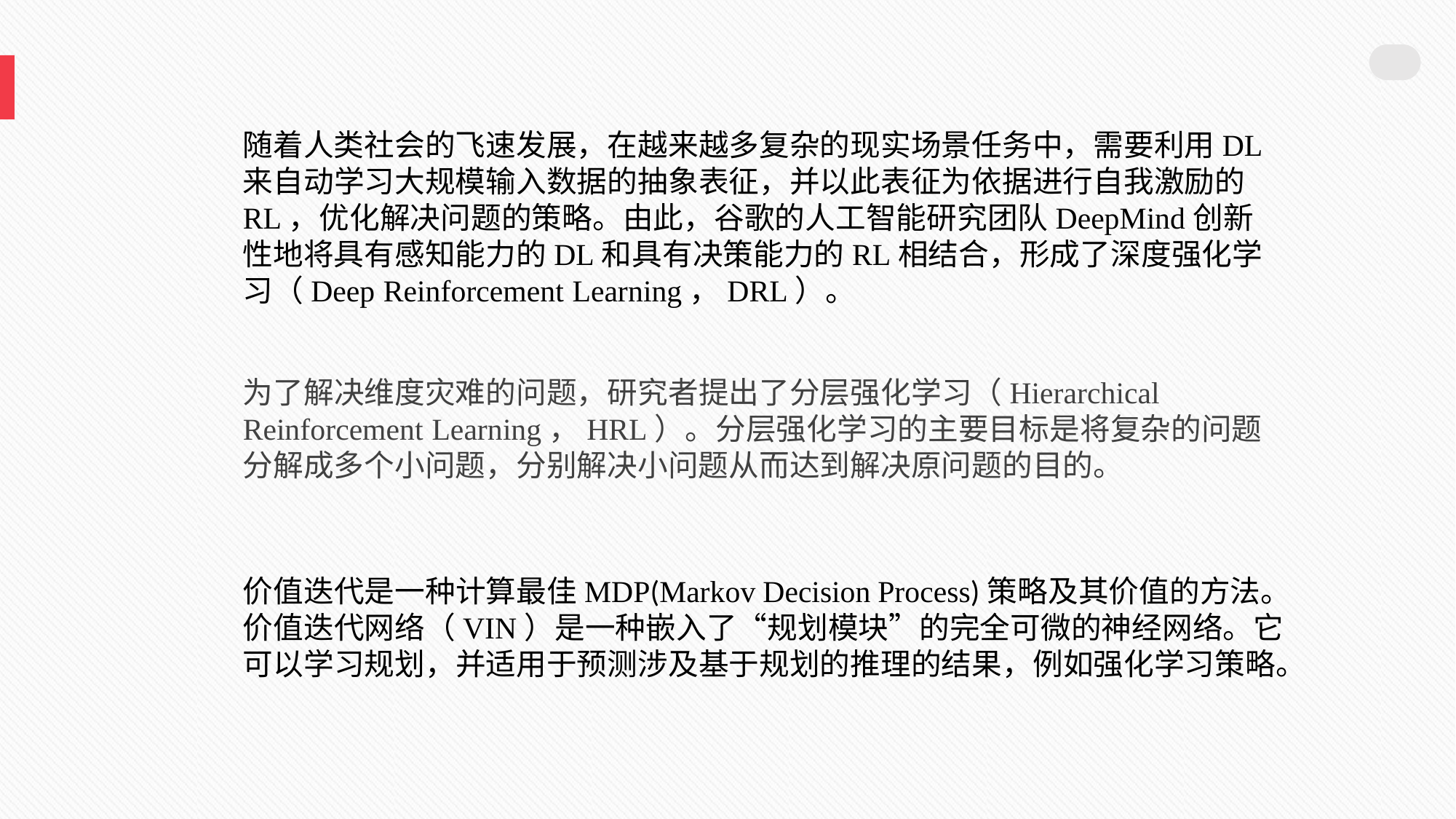

随着人类社会的飞速发展，在越来越多复杂的现实场景任务中，需要利用DL来自动学习大规模输入数据的抽象表征，并以此表征为依据进行自我激励的RL，优化解决问题的策略。由此，谷歌的人工智能研究团队DeepMind创新性地将具有感知能力的DL和具有决策能力的RL相结合，形成了深度强化学习（Deep Reinforcement Learning，DRL）。
为了解决维度灾难的问题，研究者提出了分层强化学习（Hierarchical Reinforcement Learning，HRL）。分层强化学习的主要目标是将复杂的问题分解成多个小问题，分别解决小问题从而达到解决原问题的目的。
价值迭代是一种计算最佳MDP(Markov Decision Process)策略及其价值的方法。价值迭代网络（VIN）是一种嵌入了“规划模块”的完全可微的神经网络。它可以学习规划，并适用于预测涉及基于规划的推理的结果，例如强化学习策略。